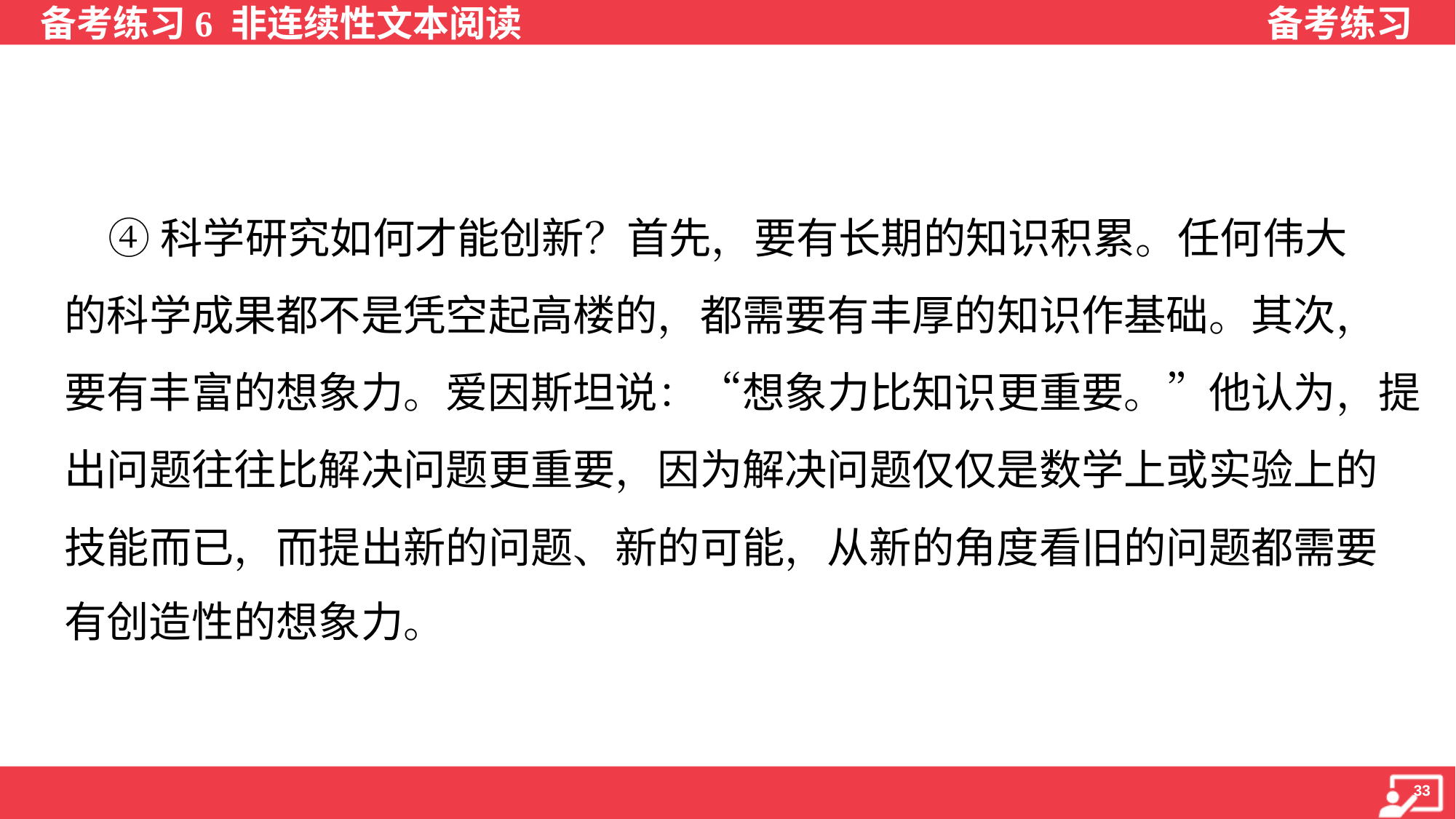

④科学研究如何才能创新？首先，要有长期的知识积累。任何伟大
的科学成果都不是凭空起高楼的，都需要有丰厚的知识作基础。其次，
要有丰富的想象力。爱因斯坦说：“想象力比知识更重要。”他认为，提
出问题往往比解决问题更重要，因为解决问题仅仅是数学上或实验上的
技能而已，而提出新的问题、新的可能，从新的角度看旧的问题都需要
有创造性的想象力。